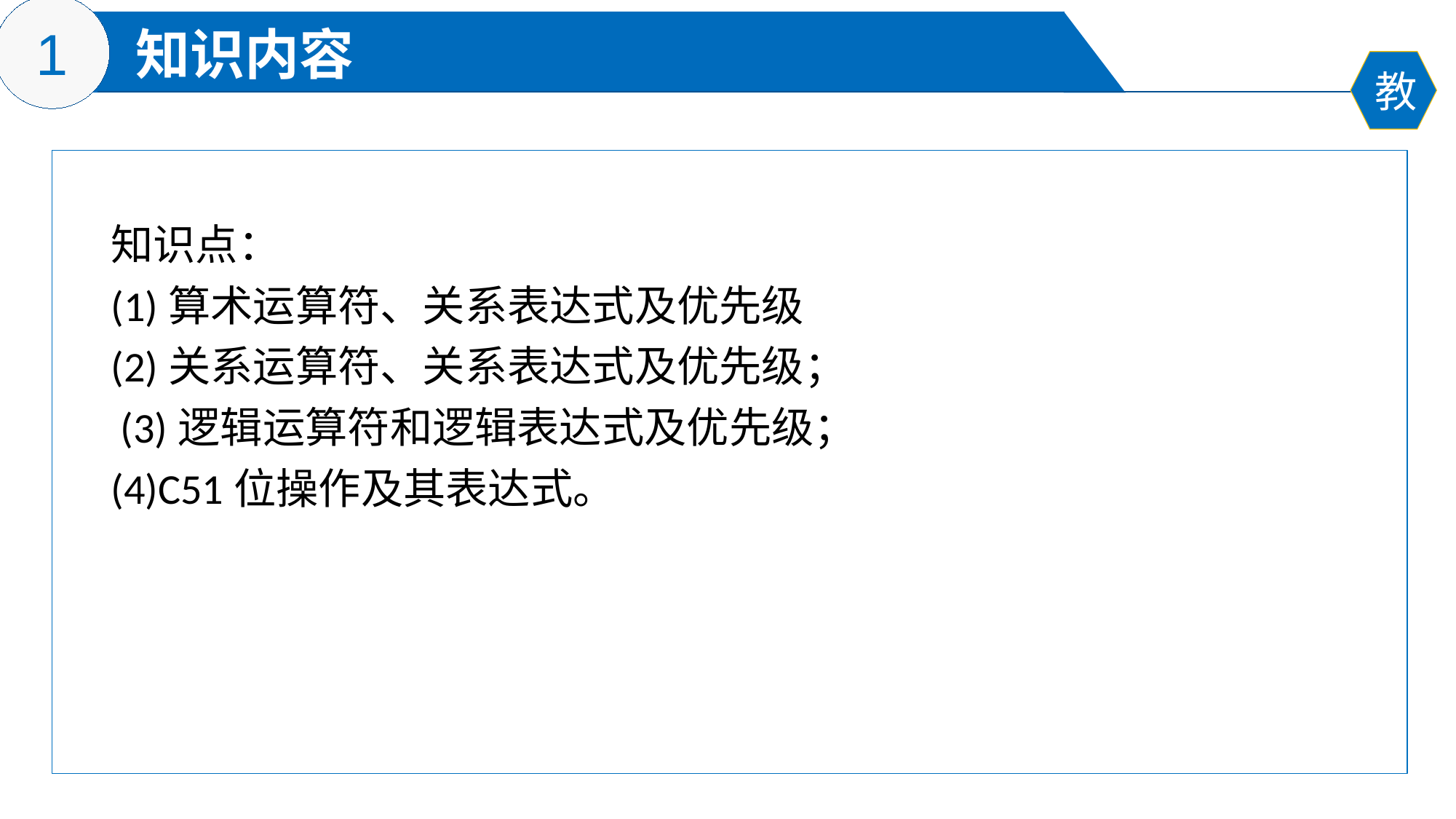

知识点：
(1)算术运算符、关系表达式及优先级
(2)关系运算符、关系表达式及优先级；
 (3)逻辑运算符和逻辑表达式及优先级；
(4)C51位操作及其表达式。